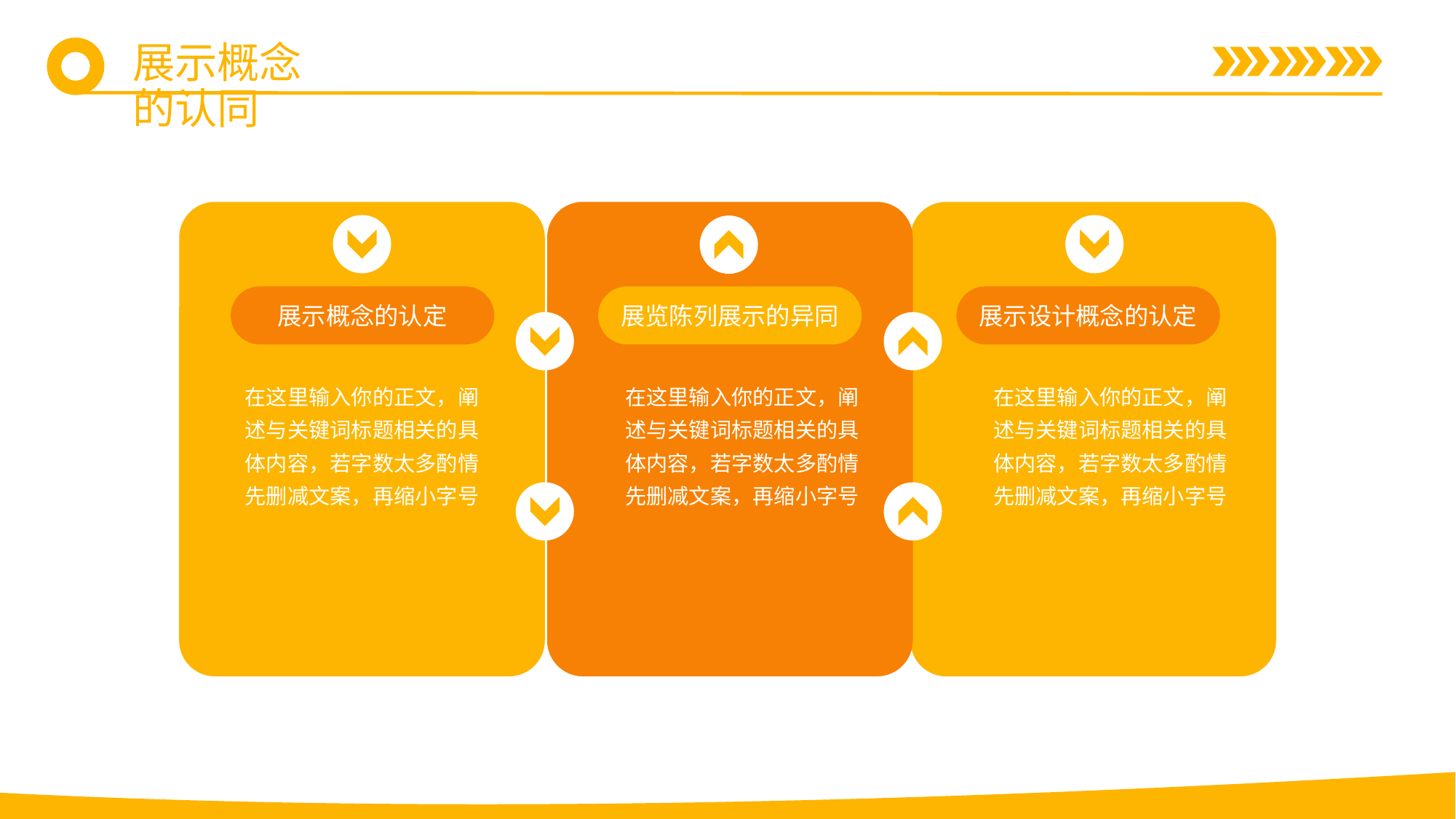

展示概念的认同

展览陈列展示的异同

展示概念的认定

展示设计概念的认定

在这里输入你的正文，阐述与关键词标题相关的具体内容，若字数太多酌情先删减文案，再缩小字号
在这里输入你的正文，阐述与关键词标题相关的具体内容，若字数太多酌情先删减文案，再缩小字号
在这里输入你的正文，阐述与关键词标题相关的具体内容，若字数太多酌情先删减文案，再缩小字号